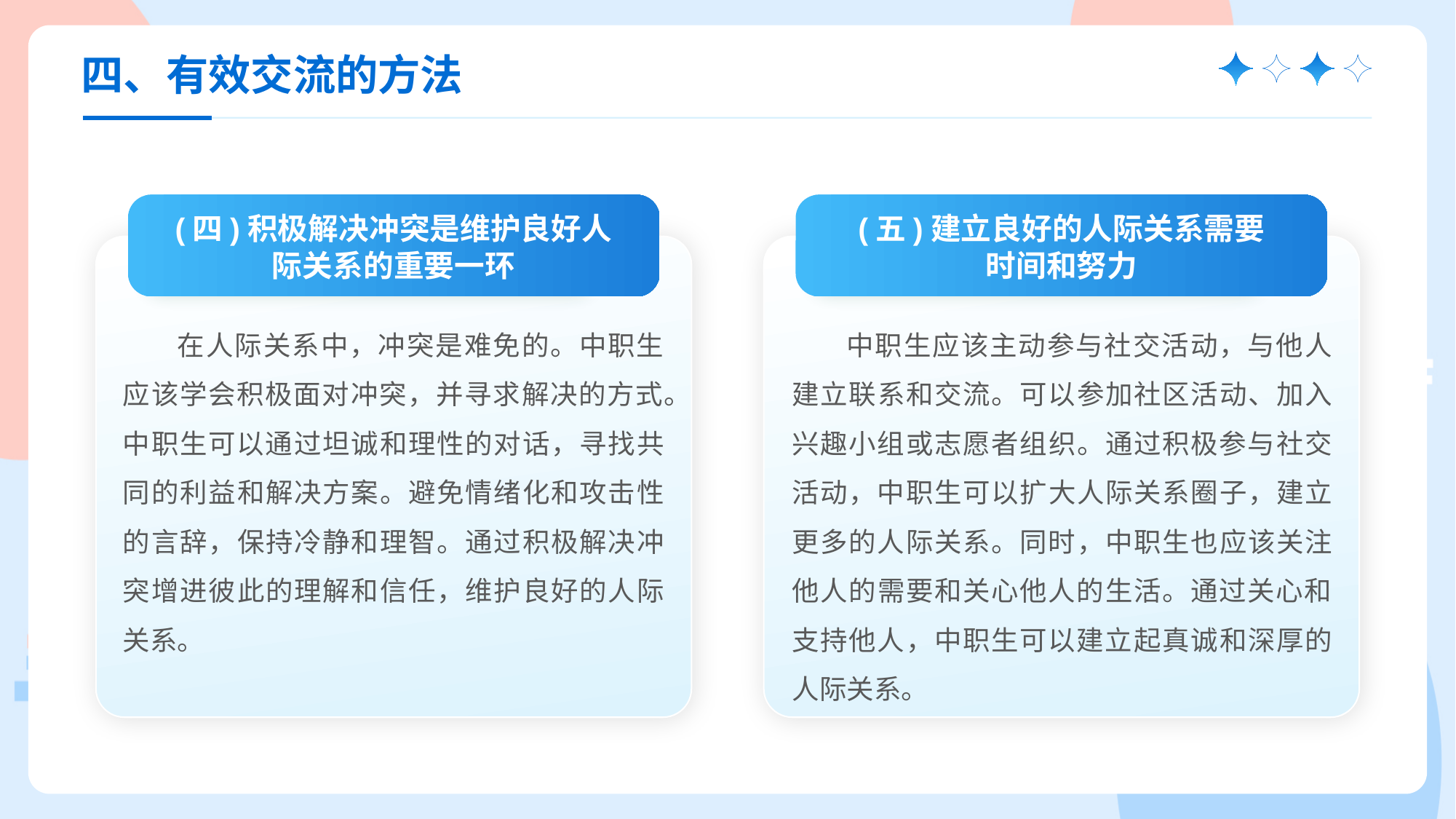

四、有效交流的方法

(四)积极解决冲突是维护良好人际关系的重要一环

在人际关系中，冲突是难免的。中职生应该学会积极面对冲突，并寻求解决的方式。中职生可以通过坦诚和理性的对话，寻找共同的利益和解决方案。避免情绪化和攻击性的言辞，保持冷静和理智。通过积极解决冲突增进彼此的理解和信任，维护良好的人际关系。

(五)建立良好的人际关系需要时间和努力

中职生应该主动参与社交活动，与他人建立联系和交流。可以参加社区活动、加入兴趣小组或志愿者组织。通过积极参与社交活动，中职生可以扩大人际关系圈子，建立更多的人际关系。同时，中职生也应该关注他人的需要和关心他人的生活。通过关心和支持他人，中职生可以建立起真诚和深厚的人际关系。